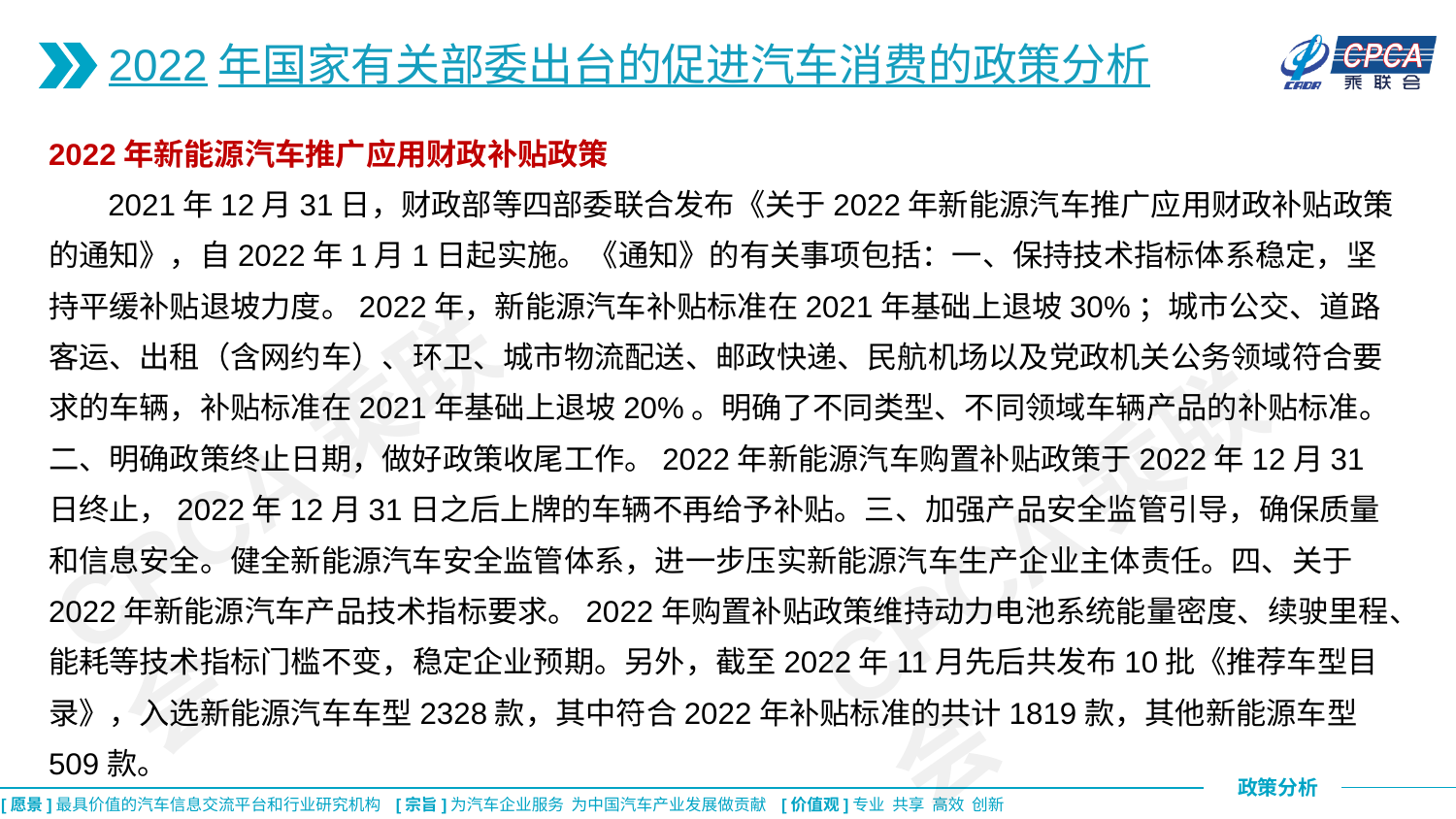

2022年国家有关部委出台的促进汽车消费的政策分析
2022年新能源汽车推广应用财政补贴政策
       2021年12月31日，财政部等四部委联合发布《关于2022年新能源汽车推广应用财政补贴政策的通知》，自2022年1月1日起实施。《通知》的有关事项包括：一、保持技术指标体系稳定，坚持平缓补贴退坡力度。2022年，新能源汽车补贴标准在2021年基础上退坡30%；城市公交、道路客运、出租（含网约车）、环卫、城市物流配送、邮政快递、民航机场以及党政机关公务领域符合要求的车辆，补贴标准在2021年基础上退坡20%。明确了不同类型、不同领域车辆产品的补贴标准。二、明确政策终止日期，做好政策收尾工作。2022年新能源汽车购置补贴政策于2022年12月31日终止，2022年12月31日之后上牌的车辆不再给予补贴。三、加强产品安全监管引导，确保质量和信息安全。健全新能源汽车安全监管体系，进一步压实新能源汽车生产企业主体责任。四、关于2022年新能源汽车产品技术指标要求。2022年购置补贴政策维持动力电池系统能量密度、续驶里程、能耗等技术指标门槛不变，稳定企业预期。另外，截至2022年11月先后共发布10批《推荐车型目录》，入选新能源汽车车型2328款，其中符合2022年补贴标准的共计1819款，其他新能源车型509款。
CPCA乘联会
CPCA乘联会